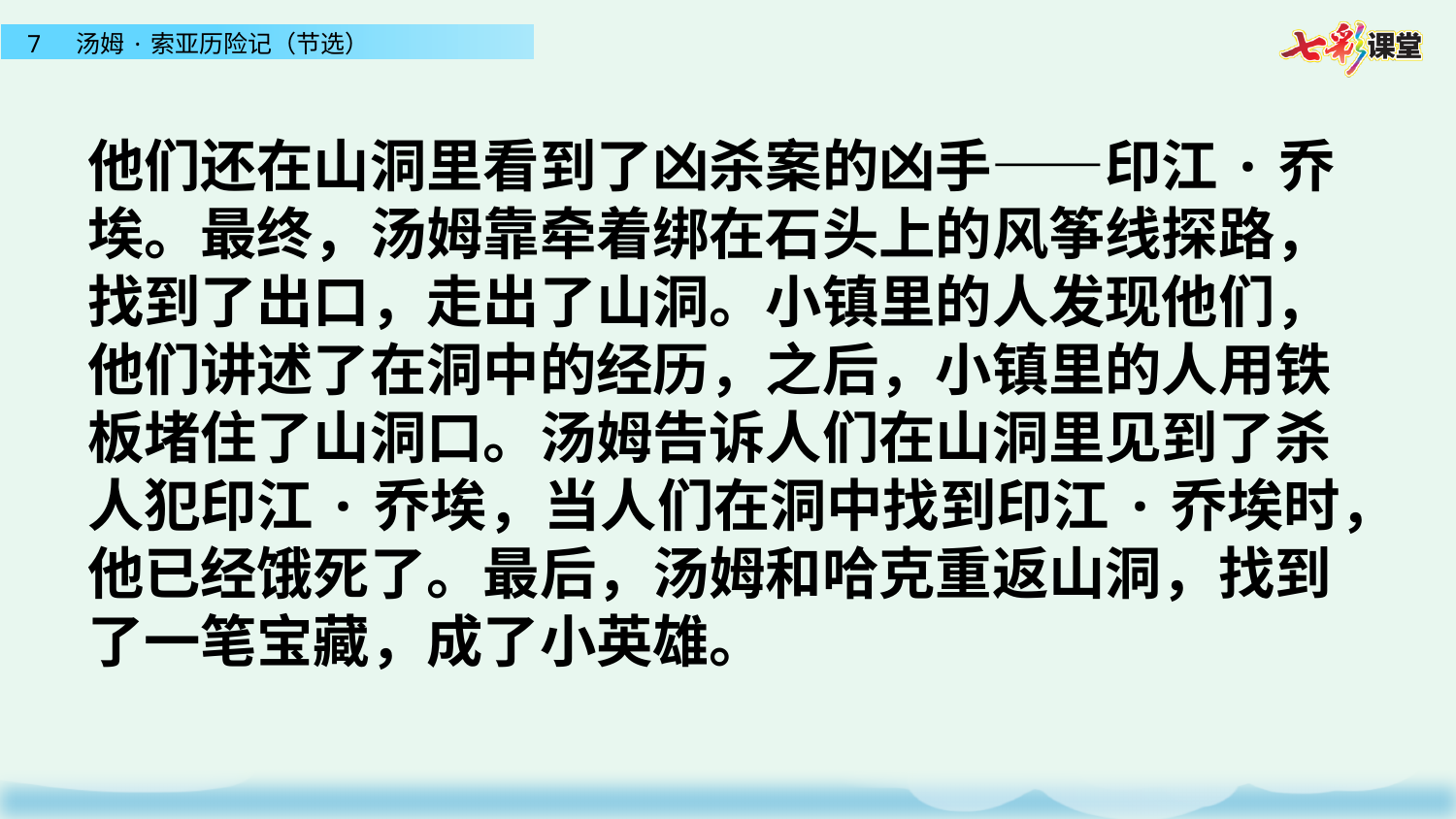

他们还在山洞里看到了凶杀案的凶手——印江·乔埃。最终，汤姆靠牵着绑在石头上的风筝线探路，找到了出口，走出了山洞。小镇里的人发现他们，他们讲述了在洞中的经历，之后，小镇里的人用铁板堵住了山洞口。汤姆告诉人们在山洞里见到了杀人犯印江·乔埃，当人们在洞中找到印江·乔埃时，他已经饿死了。最后，汤姆和哈克重返山洞，找到了一笔宝藏，成了小英雄。